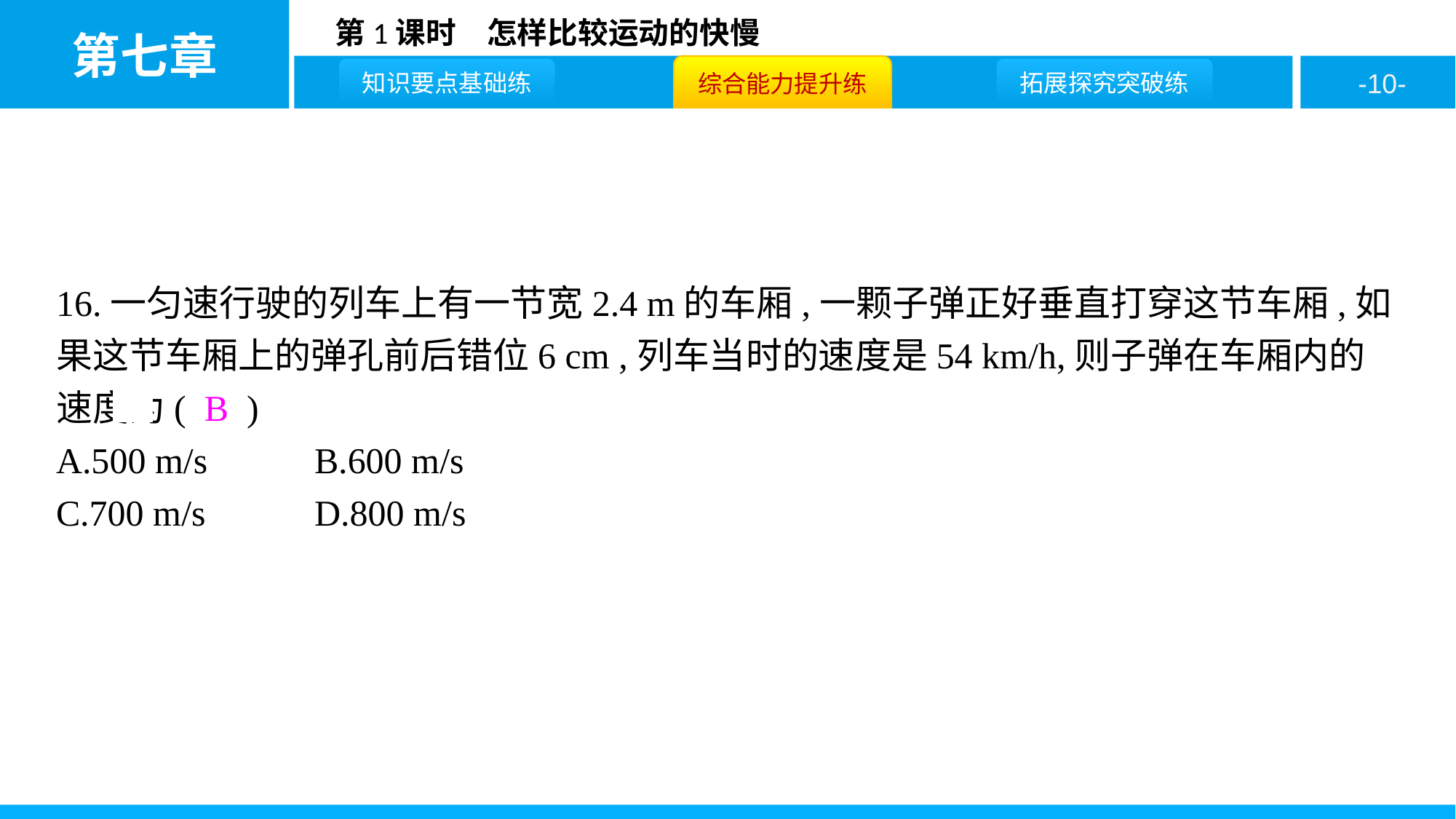

16.一匀速行驶的列车上有一节宽2.4 m的车厢,一颗子弹正好垂直打穿这节车厢,如果这节车厢上的弹孔前后错位6 cm ,列车当时的速度是54 km/h,则子弹在车厢内的速度为(  B  )
A.500 m/s	B.600 m/s
C.700 m/s	D.800 m/s